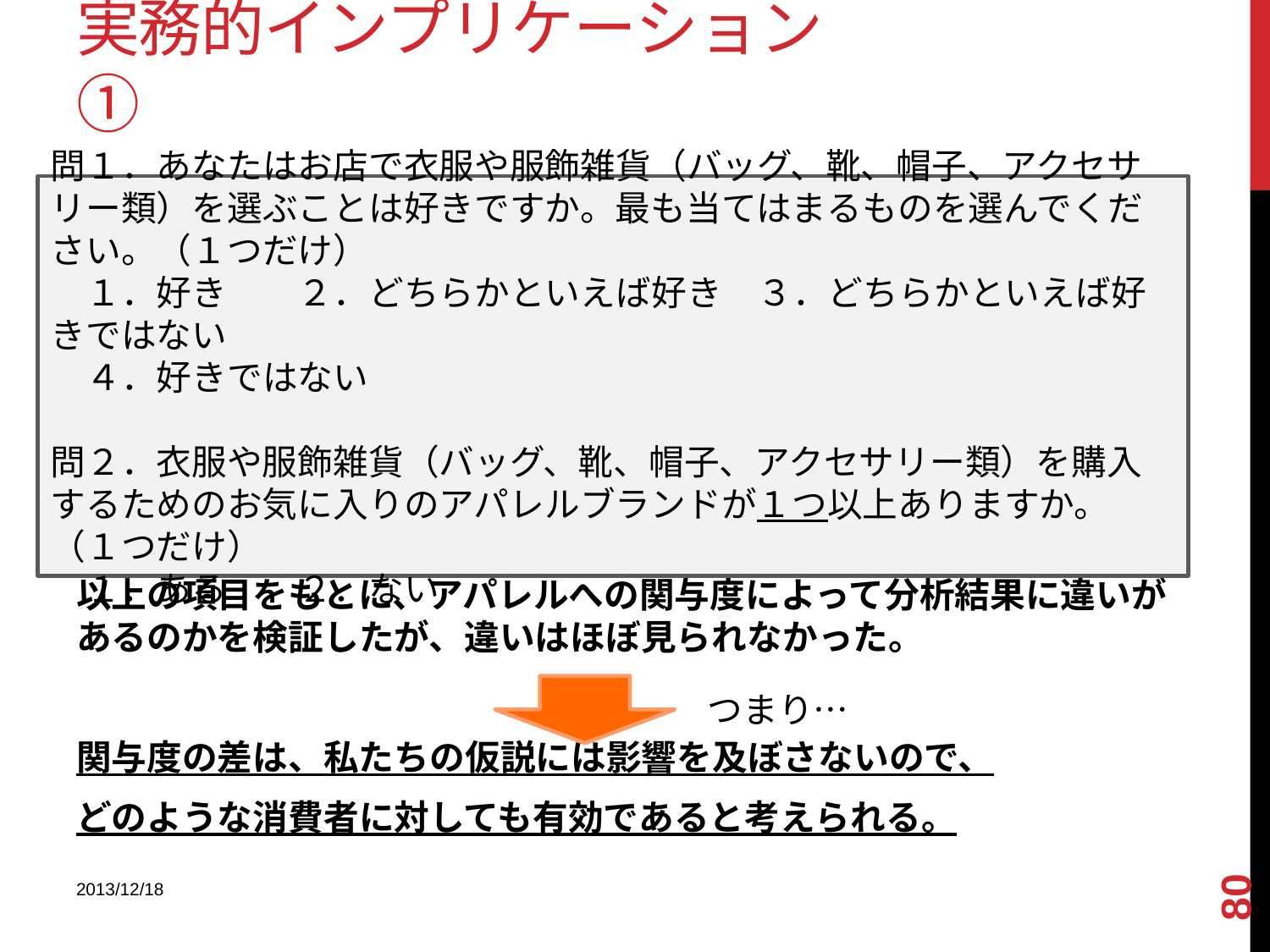

# 実務的インプリケーション①

以上の項目をもとに、アパレルへの関与度によって分析結果に違いがあるのかを検証したが、違いはほぼ見られなかった。

関与度の差は、私たちの仮説には影響を及ぼさないので、
どのような消費者に対しても有効であると考えられる。
問１．あなたはお店で衣服や服飾雑貨（バッグ、靴、帽子、アクセサリー類）を選ぶことは好きですか。最も当てはまるものを選んでください。（１つだけ）
　１．好き　　２．どちらかといえば好き　３．どちらかといえば好きではない
　４．好きではない

問２．衣服や服飾雑貨（バッグ、靴、帽子、アクセサリー類）を購入するためのお気に入りのアパレルブランドが１つ以上ありますか。（１つだけ）
　１．ある　　２．ない

つまり…
80
2013/12/18